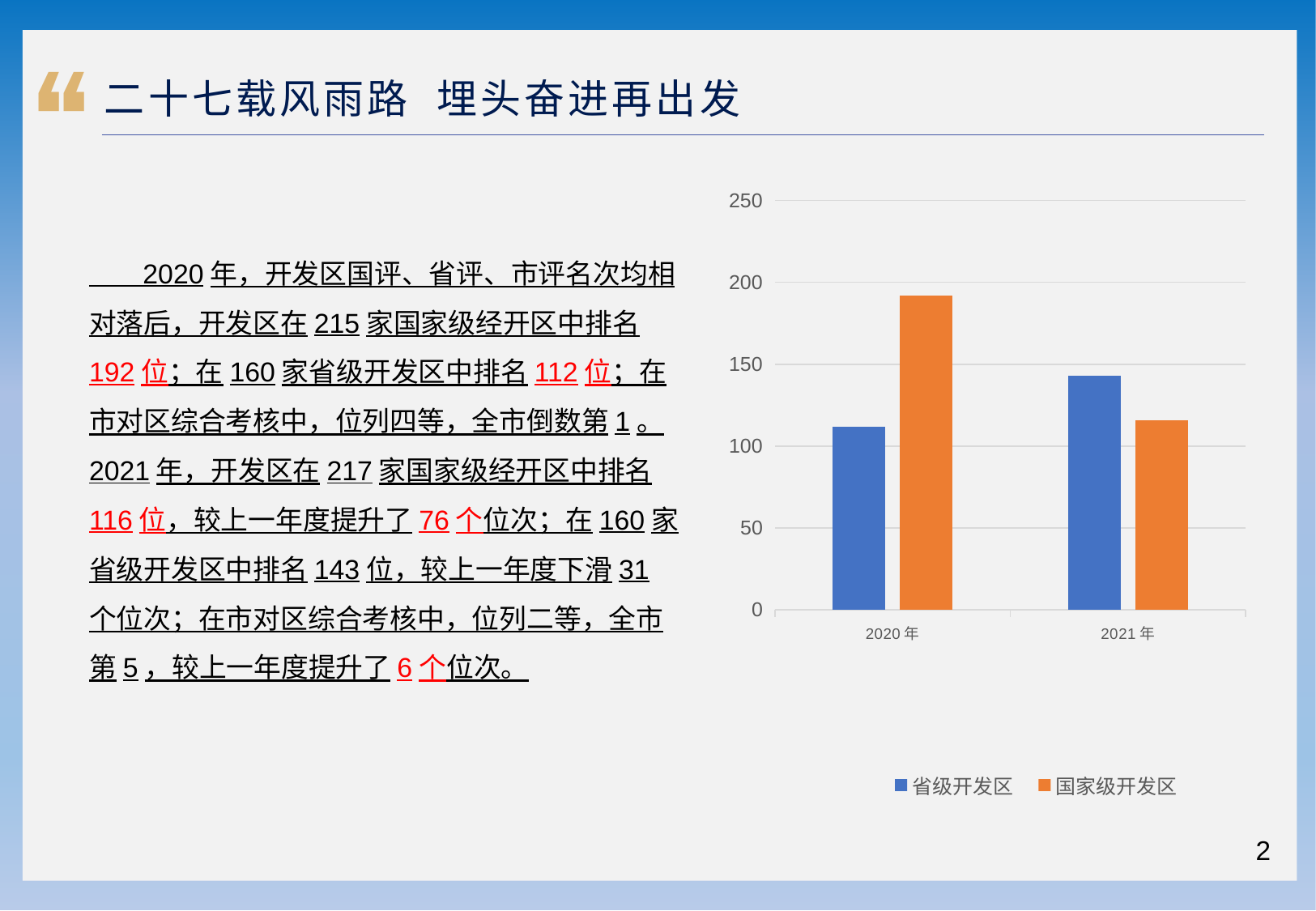

“
二十七载风雨路  埋头奋进再出发

### Chart

| Category | 省级开发区 | 国家级开发区 |
|---|---|---|
| 2020年 | 112.0 | 192.0 |
| 2021年 | 143.0 | 116.0 |
       2020年，开发区国评、省评、市评名次均相对落后，开发区在215家国家级经开区中排名192位；在160家省级开发区中排名112位；在市对区综合考核中，位列四等，全市倒数第1。2021年，开发区在217家国家级经开区中排名116位，较上一年度提升了76个位次；在160家省级开发区中排名143位，较上一年度下滑31个位次；在市对区综合考核中，位列二等，全市第5，较上一年度提升了6个位次。
2